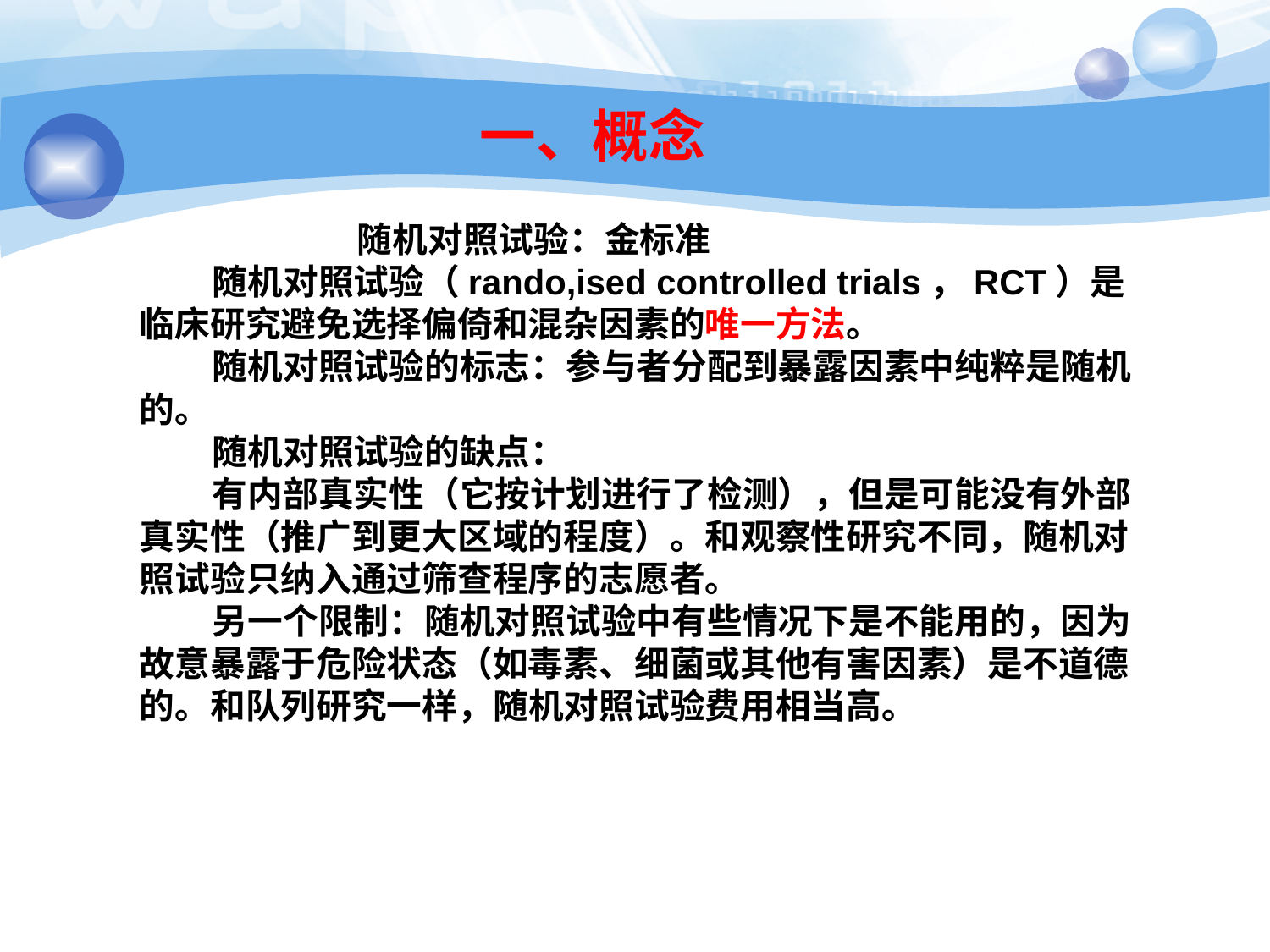

# 一、概念
                          随机对照试验：金标准
        随机对照试验（rando,ised controlled trials，RCT）是临床研究避免选择偏倚和混杂因素的唯一方法。
        随机对照试验的标志：参与者分配到暴露因素中纯粹是随机的。
        随机对照试验的缺点：
        有内部真实性（它按计划进行了检测），但是可能没有外部真实性（推广到更大区域的程度）。和观察性研究不同，随机对照试验只纳入通过筛查程序的志愿者。
        另一个限制：随机对照试验中有些情况下是不能用的，因为故意暴露于危险状态（如毒素、细菌或其他有害因素）是不道德的。和队列研究一样，随机对照试验费用相当高。